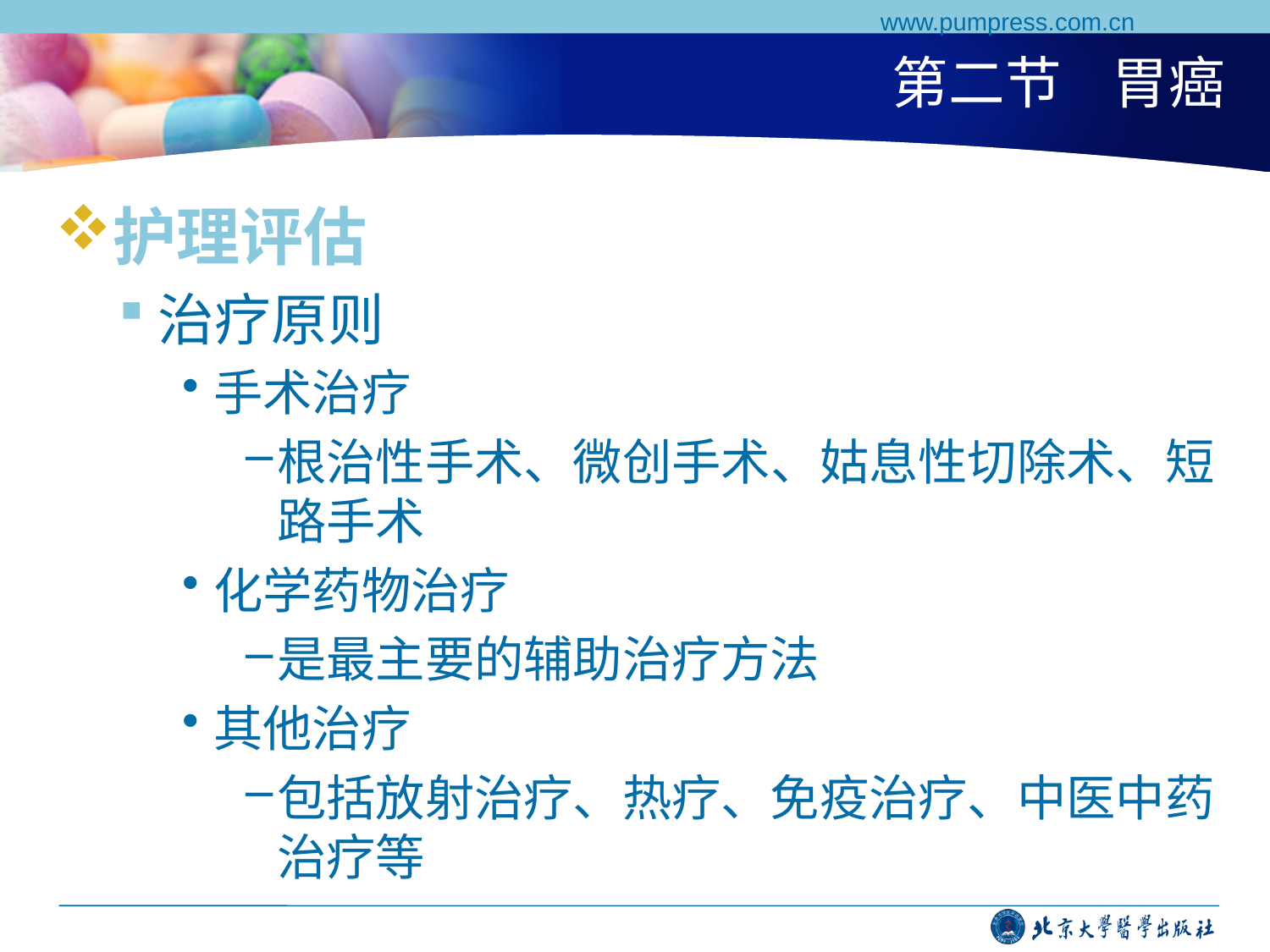

www.pumpress.com.cn
# 第二节    胃癌
护理评估
治疗原则
手术治疗
根治性手术、微创手术、姑息性切除术、短路手术
化学药物治疗
是最主要的辅助治疗方法
其他治疗
包括放射治疗、热疗、免疫治疗、中医中药治疗等